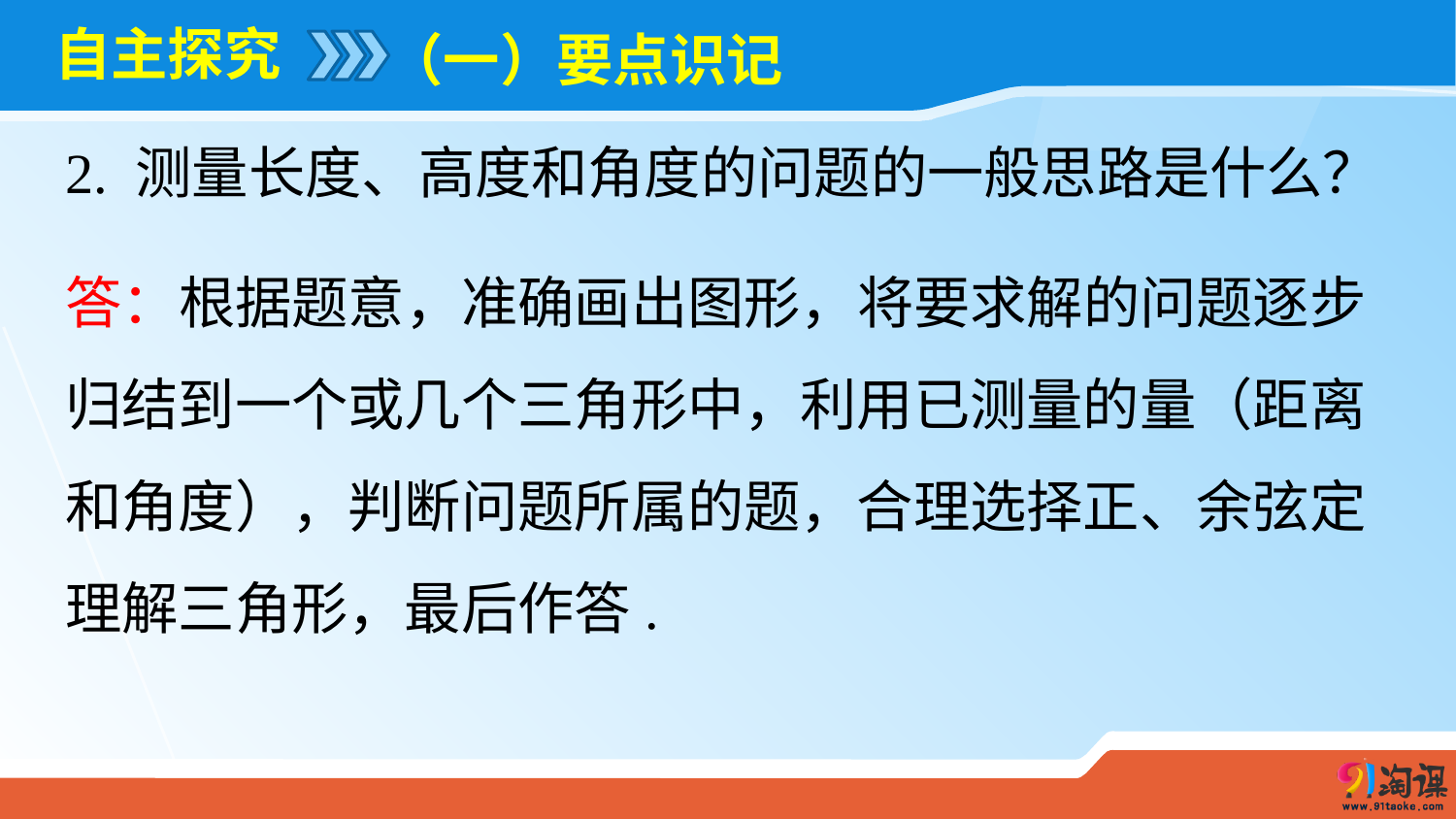

# 自主探究
（一）要点识记
2. 测量长度、高度和角度的问题的一般思路是什么？
答：根据题意，准确画出图形，将要求解的问题逐步归结到一个或几个三角形中，利用已测量的量（距离和角度），判断问题所属的题，合理选择正、余弦定理解三角形，最后作答.